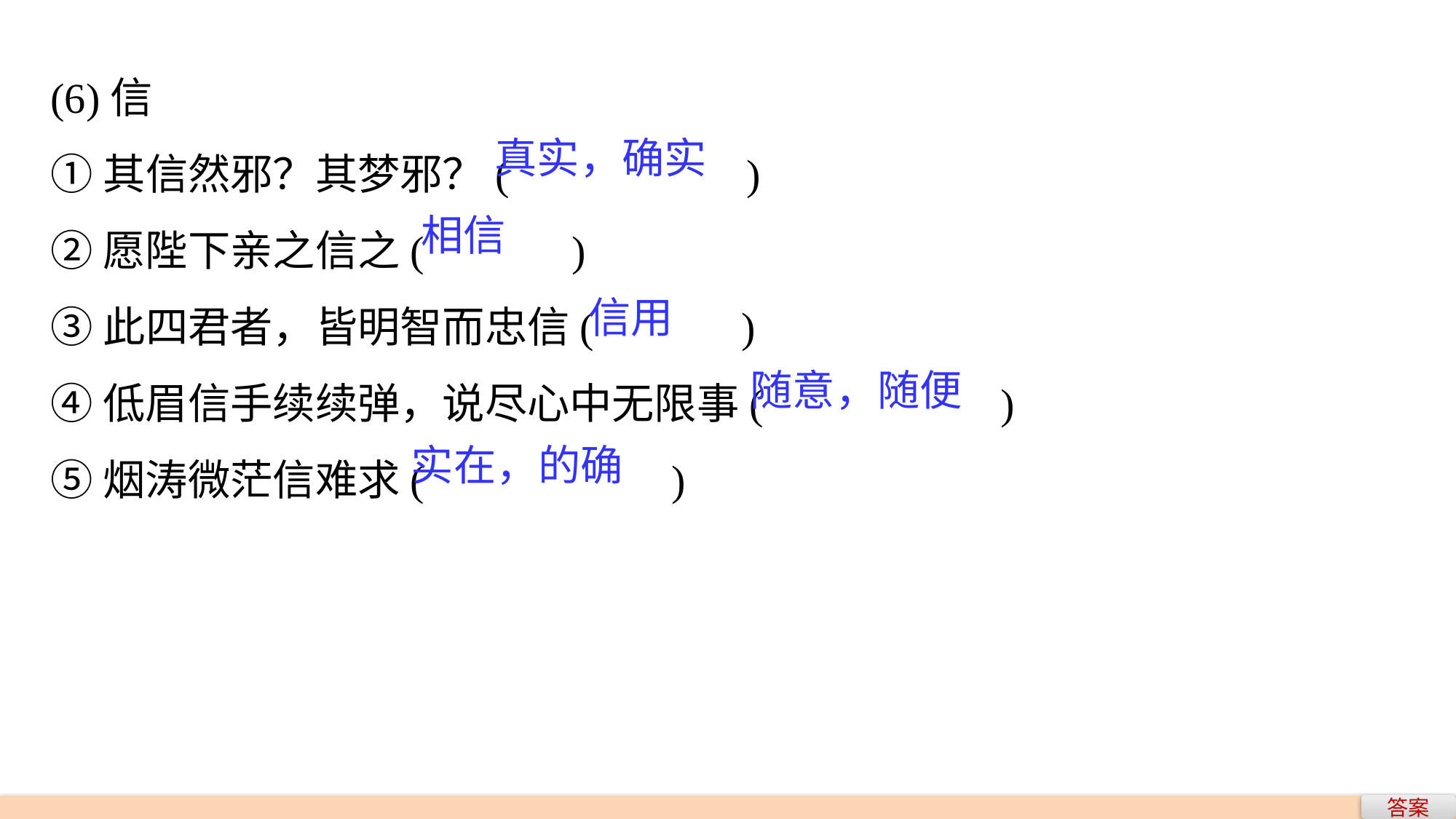

(6)信
①其信然邪？其梦邪？(　　　　     )
②愿陛下亲之信之(　　　)
③此四君者，皆明智而忠信(　　　)
④低眉信手续续弹，说尽心中无限事(　　  　　   )
⑤烟涛微茫信难求(　　　　      )
真实，确实
相信
信用
随意，随便
实在，的确
答案